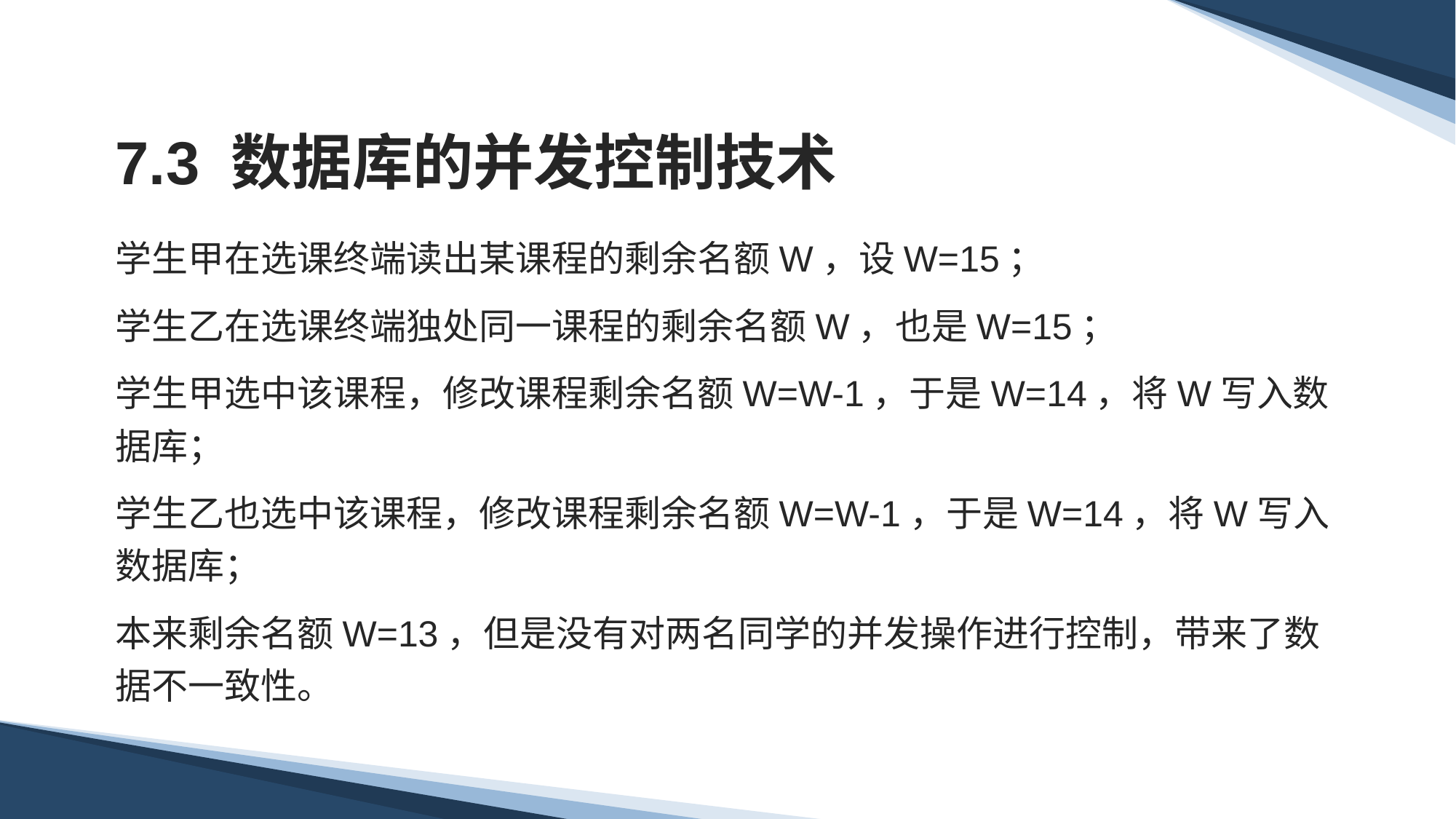

# 7.3 数据库的并发控制技术
学生甲在选课终端读出某课程的剩余名额W，设W=15；
学生乙在选课终端独处同一课程的剩余名额W，也是W=15；
学生甲选中该课程，修改课程剩余名额W=W-1，于是W=14，将W写入数据库；
学生乙也选中该课程，修改课程剩余名额W=W-1，于是W=14，将W写入数据库；
本来剩余名额W=13，但是没有对两名同学的并发操作进行控制，带来了数据不一致性。